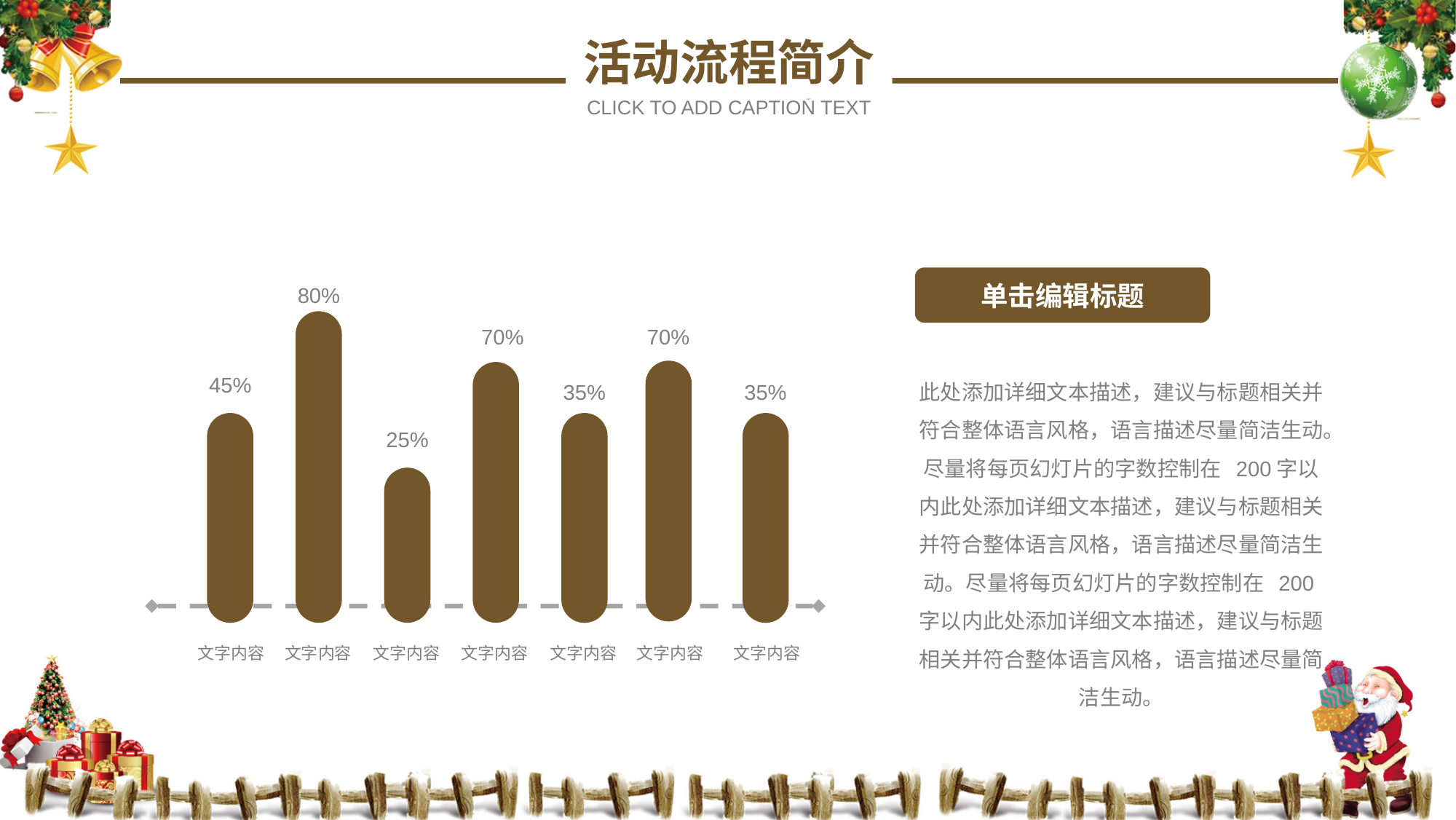

活动流程简介

CLICK TO ADD CAPTION TEXT

80%
单击编辑标题

70%
70%

此处添加详细文本描述，建议与标题相关并符合整体语言风格，语言描述尽量简洁生动。尽量将每页幻灯片的字数控制在  200字以内此处添加详细文本描述，建议与标题相关并符合整体语言风格，语言描述尽量简洁生动。尽量将每页幻灯片的字数控制在  200字以内此处添加详细文本描述，建议与标题相关并符合整体语言风格，语言描述尽量简洁生动。

45%
35%
35%

25%

文字内容
文字内容
文字内容
文字内容
文字内容
文字内容
文字内容